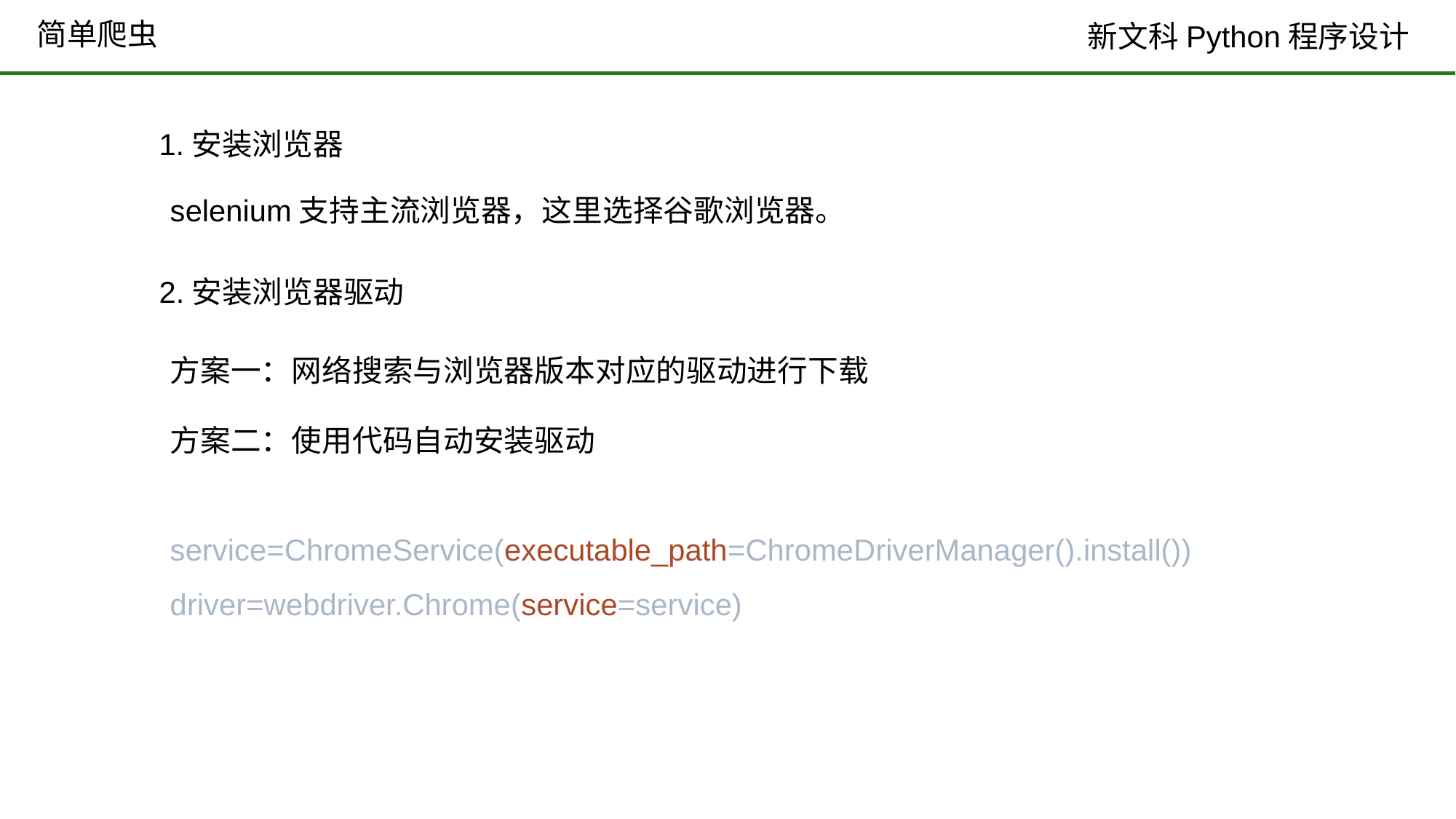

# 简单爬虫
1.安装浏览器
selenium支持主流浏览器，这里选择谷歌浏览器。
2.安装浏览器驱动
方案一：网络搜索与浏览器版本对应的驱动进行下载
方案二：使用代码自动安装驱动
service=ChromeService(executable_path=ChromeDriverManager().install())
driver=webdriver.Chrome(service=service)